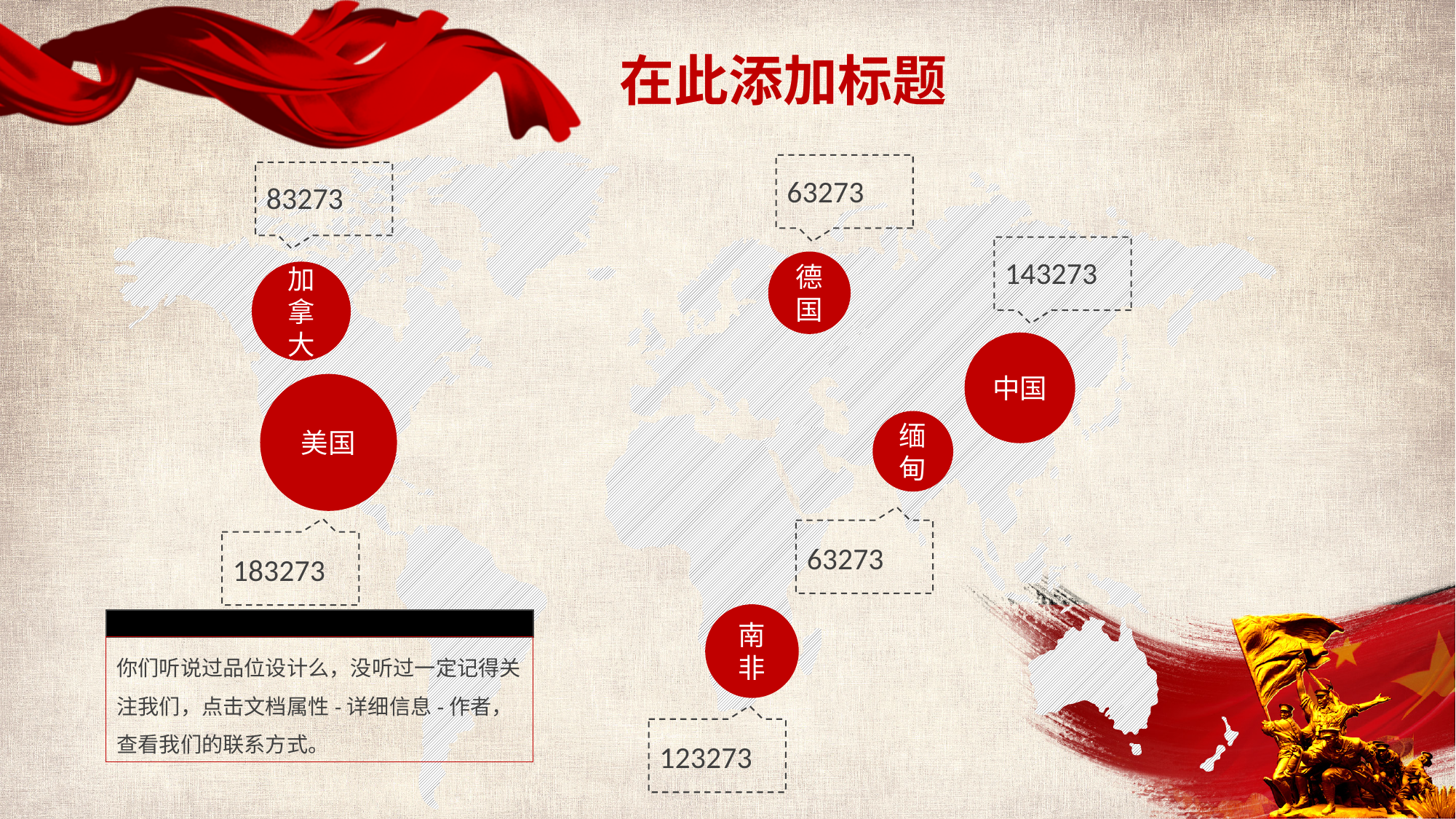

在此添加标题

63273

83273

143273
德国
加拿大
中国
美国
缅甸

63273

183273
南非

你们听说过品位设计么，没听过一定记得关注我们，点击文档属性-详细信息-作者，查看我们的联系方式。

123273